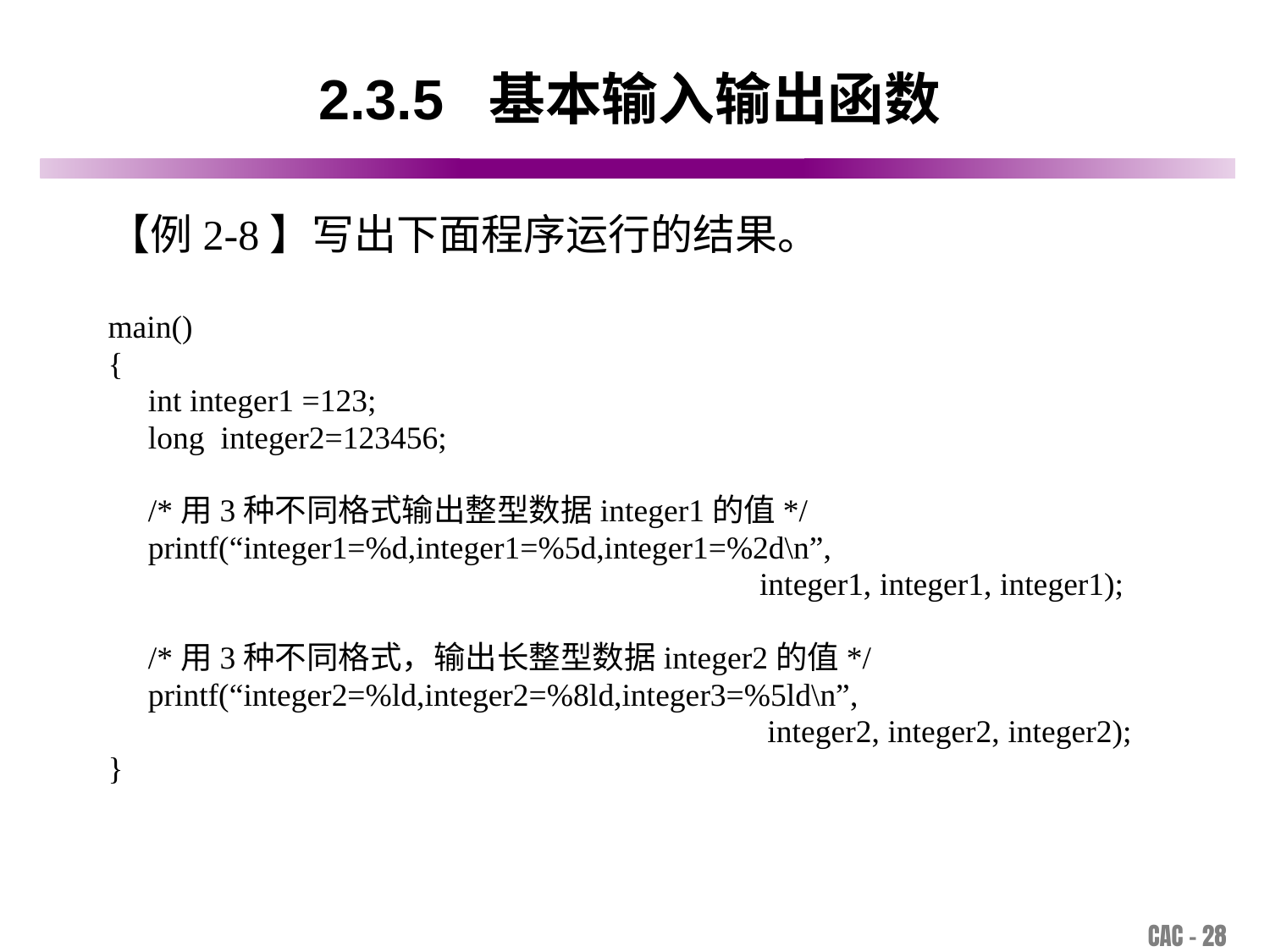

# 2.3.5  基本输入输出函数
【例2-8】写出下面程序运行的结果。

main()
{
     int integer1 =123;
     long  integer2=123456;

     /*用3种不同格式输出整型数据integer1的值*/
     printf(“integer1=%d,integer1=%5d,integer1=%2d\n”,
                                                                                 integer1, integer1, integer1);

     /*用3种不同格式，输出长整型数据integer2的值*/
     printf(“integer2=%ld,integer2=%8ld,integer3=%5ld\n”,
                                                                                  integer2, integer2, integer2);
}
28